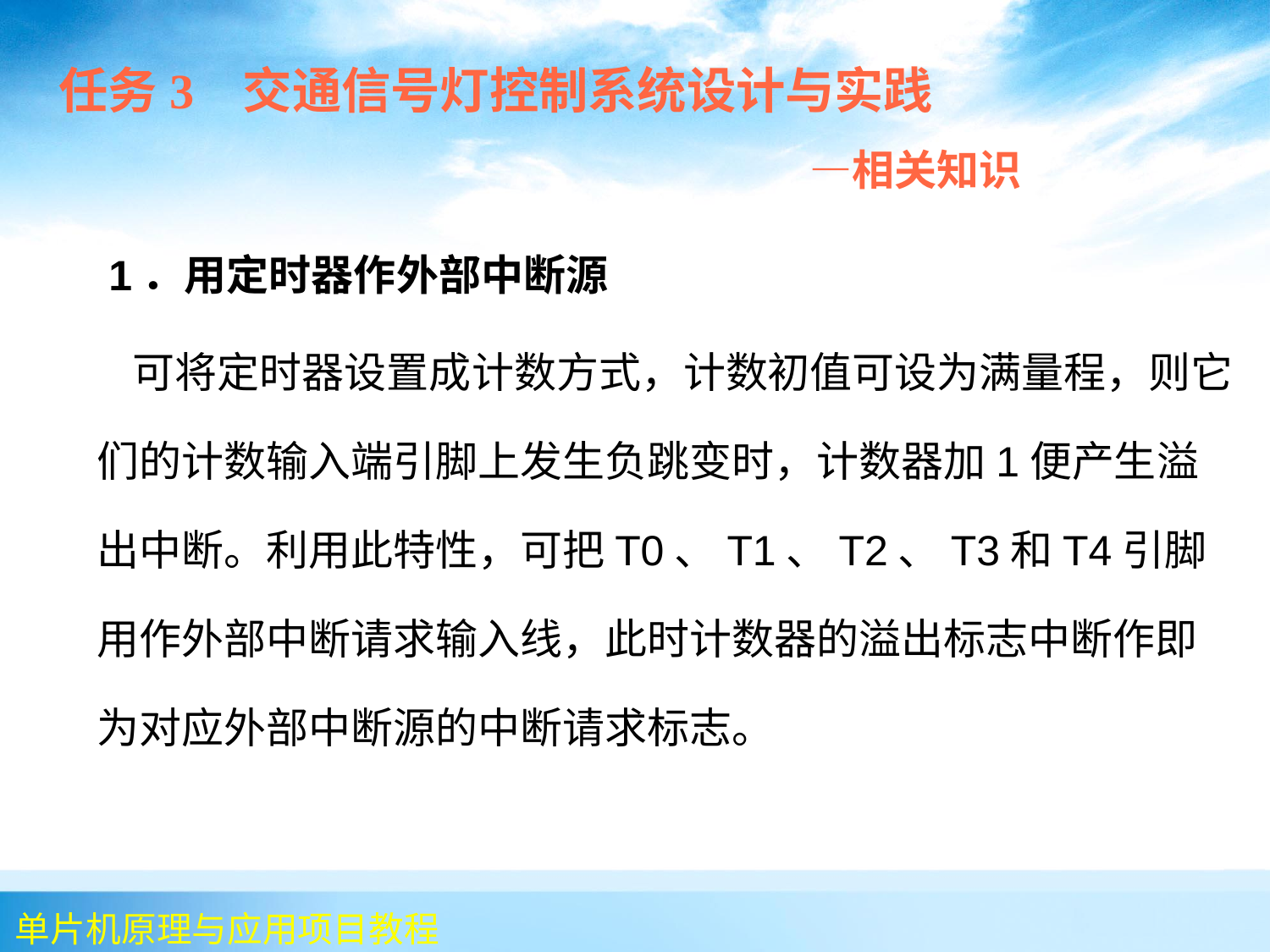

任务3   交通信号灯控制系统设计与实践
                                                                     —相关知识
   	 1．用定时器作外部中断源
       可将定时器设置成计数方式，计数初值可设为满量程，则它们的计数输入端引脚上发生负跳变时，计数器加1便产生溢出中断。利用此特性，可把T0、T1、T2、T3和T4引脚用作外部中断请求输入线，此时计数器的溢出标志中断作即为对应外部中断源的中断请求标志。